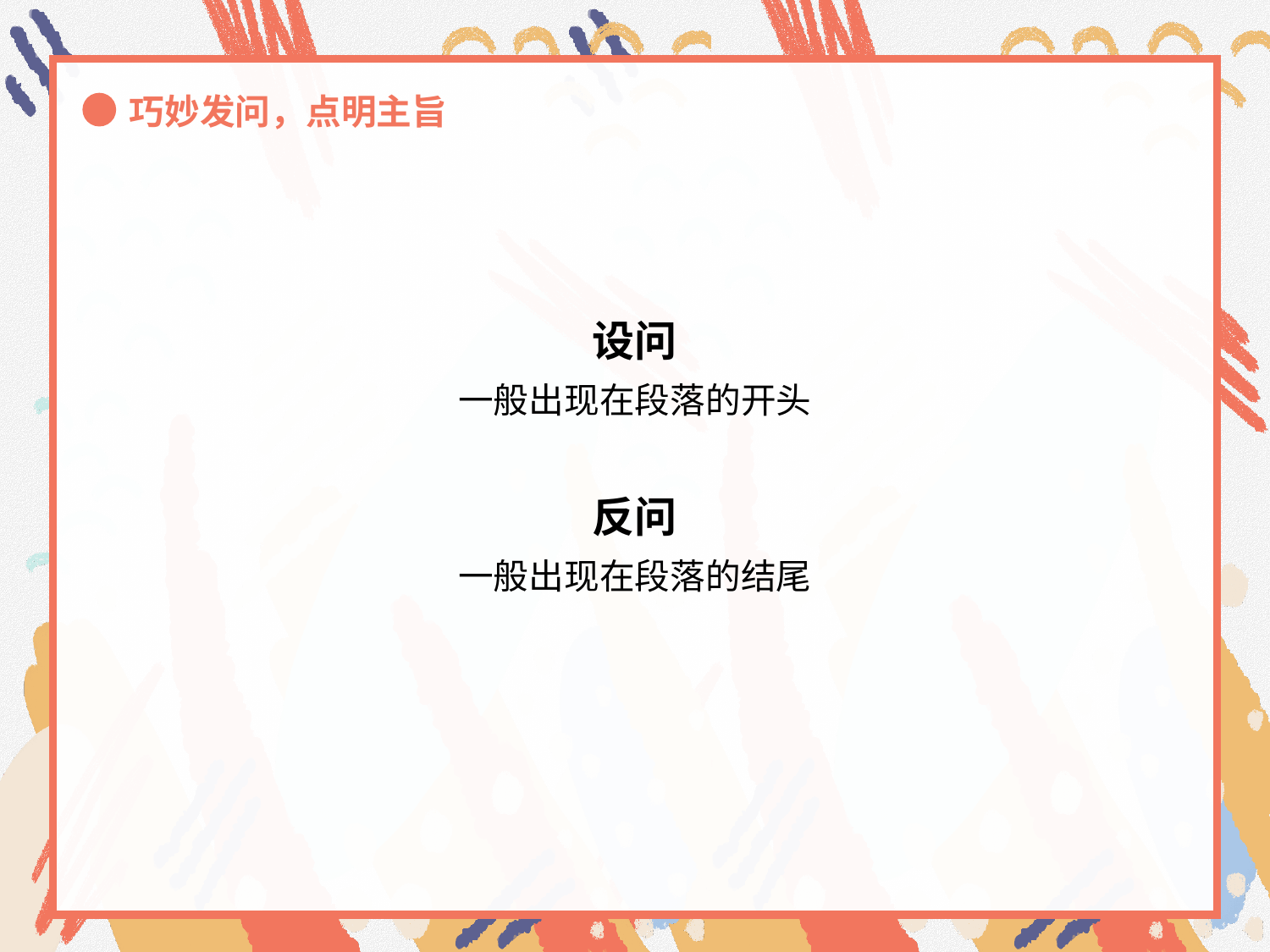

巧妙发问，点明主旨

设问
一般出现在段落的开头

反问
一般出现在段落的结尾